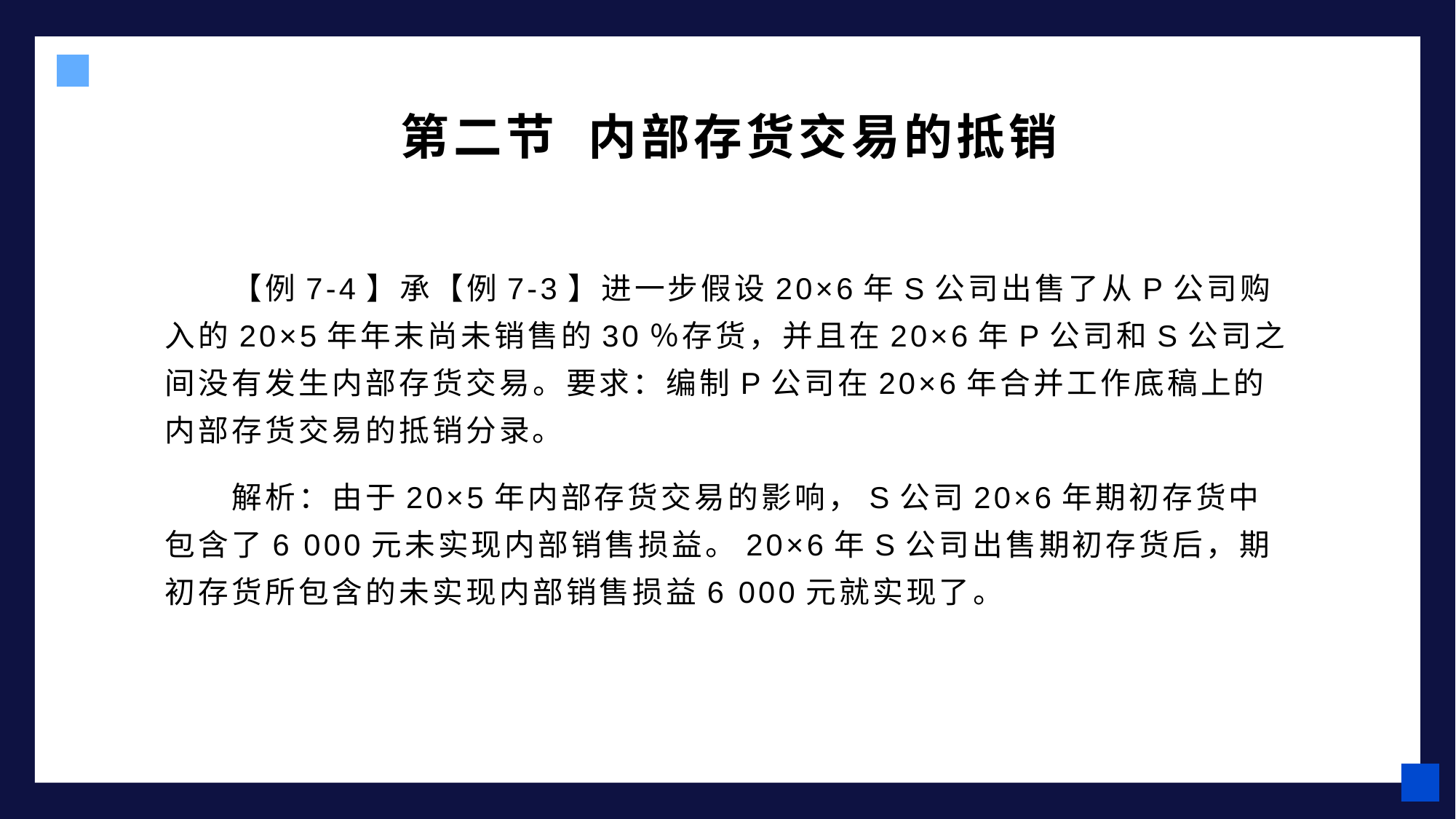

第二节  内部存货交易的抵销
【例7-4】承【例7-3】进一步假设20×6年S公司出售了从P公司购入的20×5年年末尚未销售的30％存货，并且在20×6年P公司和S公司之间没有发生内部存货交易。要求：编制P公司在20×6年合并工作底稿上的内部存货交易的抵销分录。
解析：由于20×5年内部存货交易的影响，S公司20×6年期初存货中包含了6 000元未实现内部销售损益。20×6年S公司出售期初存货后，期初存货所包含的未实现内部销售损益6 000元就实现了。